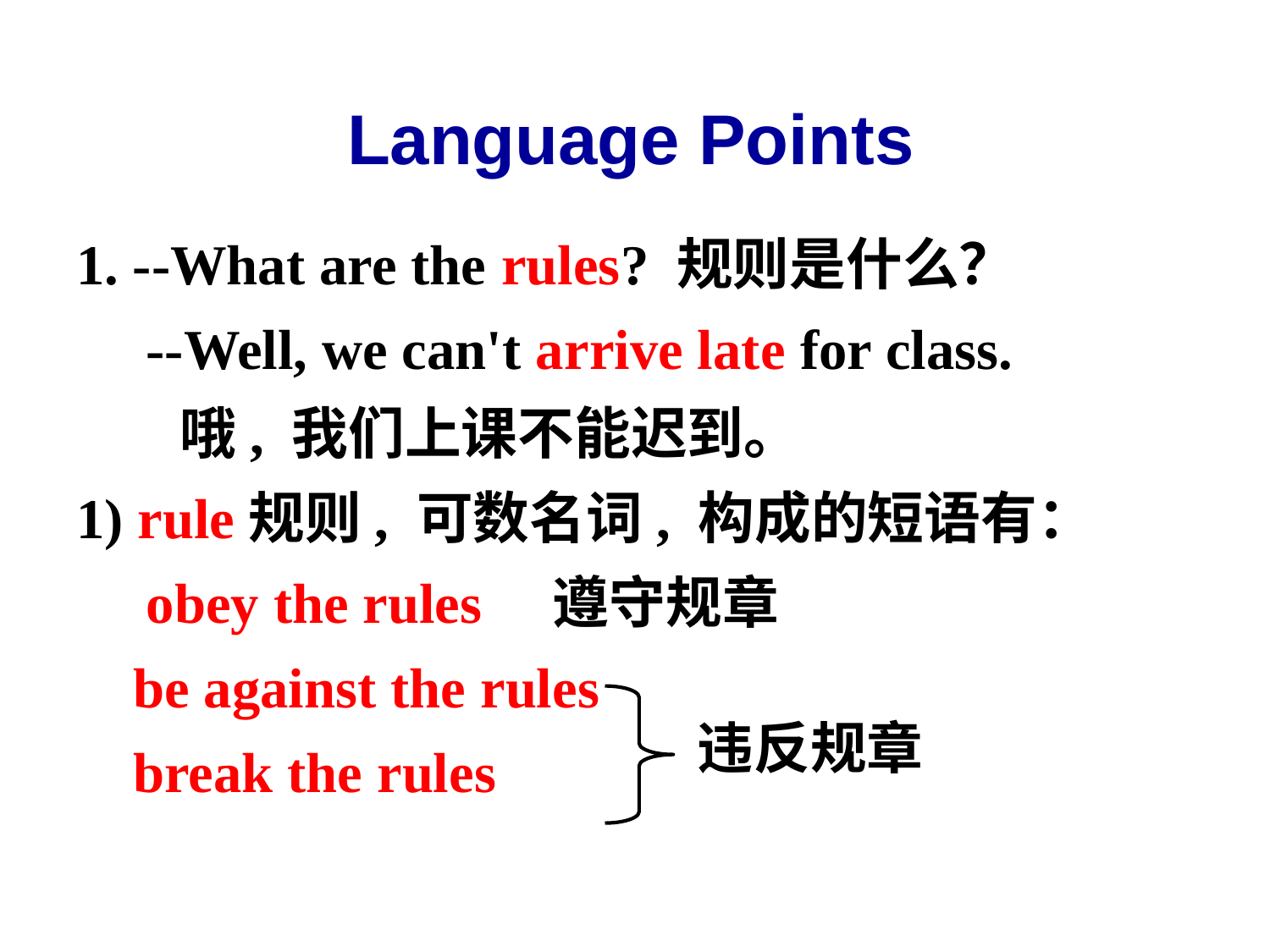

# Language Points
1. --What are the rules? 规则是什么？
　--Well, we can't arrive late for class.
       哦, 我们上课不能迟到。
1) rule规则, 可数名词, 构成的短语有：
　obey the rules    遵守规章
    be against the rules
    break the rules

违反规章